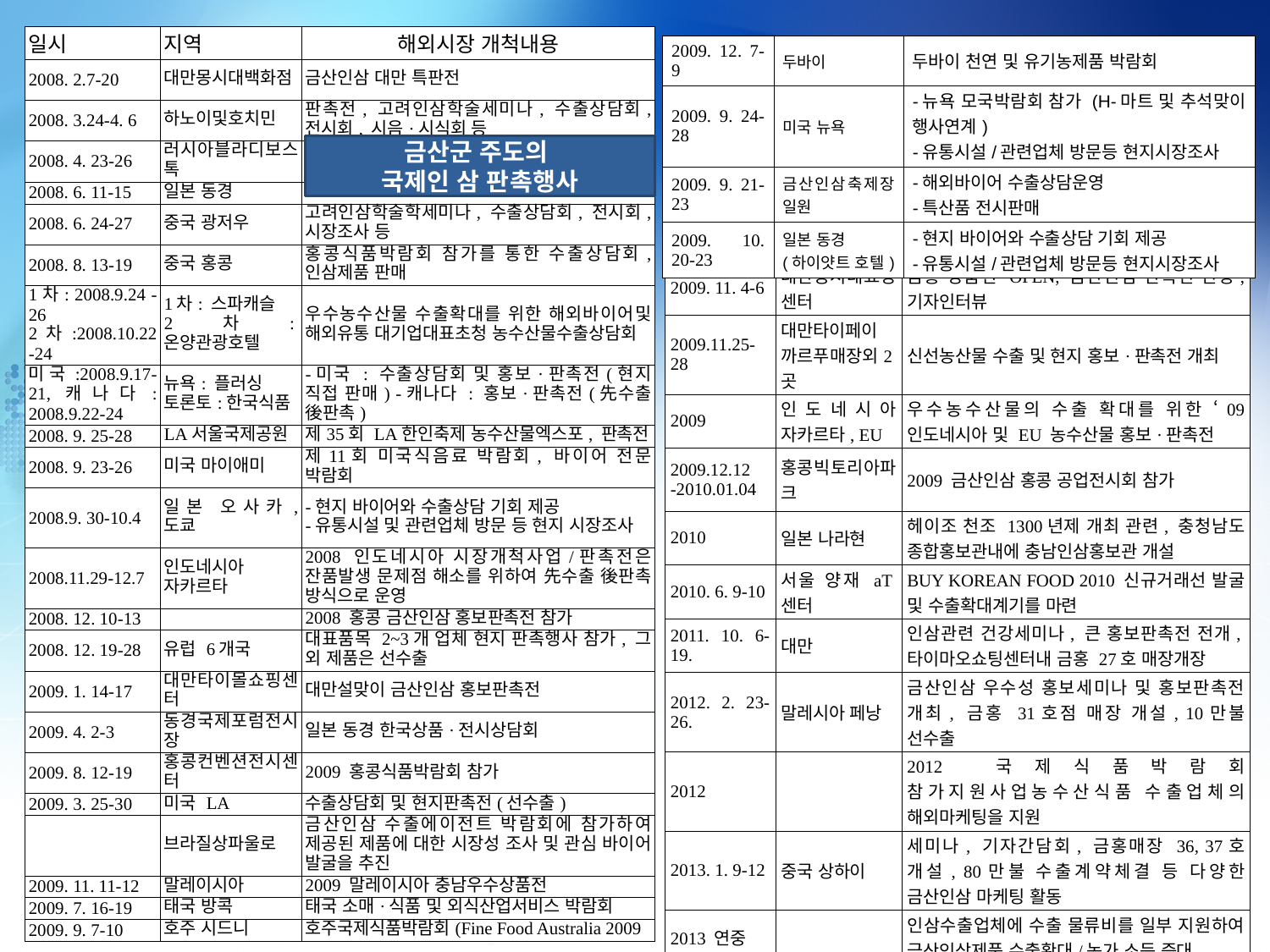

| 일시 | 지역 | 해외시장 개척내용 |
| --- | --- | --- |
| 2008. 2.7-20 | 대만몽시대백화점 | 금산인삼 대만 특판전 |
| 2008. 3.24-4. 6 | 하노이및호치민 | 판촉전, 고려인삼학술세미나, 수출상담회, 전시회, 시음·시식회 등 |
| 2008. 4. 23-26 | 러시아블라디보스톡 |  |
| 2008. 6. 11-15 | 일본 동경 |  |
| 2008. 6. 24-27 | 중국 광저우 | 고려인삼학술학세미나, 수출상담회, 전시회, 시장조사 등 |
| 2008. 8. 13-19 | 중국 홍콩 | 홍콩식품박람회 참가를 통한 수출상담회, 인삼제품 판매 |
| 1차: 2008.9.24 -26 2차:2008.10.22 -24 | 1차: 스파캐슬 2차:온양관광호텔 | 우수농수산물 수출확대를 위한 해외바이어및 해외유통 대기업대표초청 농수산물수출상담회 |
| 미국:2008.9.17- 21,캐나다: 2008.9.22-24 | 뉴욕: 플러싱 토론토:한국식품 | -미국 : 수출상담회 및 홍보·판촉전(현지 직접 판매) -캐나다 : 홍보·판촉전(先수출 後판촉) |
| 2008. 9. 25-28 | LA서울국제공원 | 제35회 LA한인축제 농수산물엑스포, 판촉전 |
| 2008. 9. 23-26 | 미국 마이애미 | 제11회 미국식음료 박람회, 바이어 전문 박람회 |
| 2008.9. 30-10.4 | 일본 오사카, 도쿄 | -현지 바이어와 수출상담 기회 제공 -유통시설 및 관련업체 방문 등 현지 시장조사 |
| 2008.11.29-12.7 | 인도네시아 자카르타 | 2008 인도네시아 시장개척사업/판촉전은 잔품발생 문제점 해소를 위하여 先수출 後판촉 방식으로 운영 |
| 2008. 12. 10-13 |  | 2008 홍콩 금산인삼 홍보판촉전 참가 |
| 2008. 12. 19-28 | 유럽 6개국 | 대표품목 2~3개 업체 현지 판촉행사 참가, 그 외 제품은 선수출 |
| 2009. 1. 14-17 | 대만타이몰쇼핑센터 | 대만설맞이 금산인삼 홍보판촉전 |
| 2009. 4. 2-3 | 동경국제포럼전시장 | 일본 동경 한국상품·전시상담회 |
| 2009. 8. 12-19 | 홍콩컨벤션전시센터 | 2009 홍콩식품박람회 참가 |
| 2009. 3. 25-30 | 미국 LA | 수출상담회 및 현지판촉전(선수출) |
|  | 브라질상파울로 | 금산인삼 수출에이전트 박람회에 참가하여 제공된 제품에 대한 시장성 조사 및 관심 바이어 발굴을 추진 |
| 2009. 11. 11-12 | 말레이시아 | 2009 말레이시아 충남우수상품전 |
| 2009. 7. 16-19 | 태국 방콕 | 태국 소매·식품 및 외식산업서비스 박람회 |
| 2009. 9. 7-10 | 호주 시드니 | 호주국제식품박람회(Fine Food Australia 2009 |
| 2009. 12. 7-9 | 두바이 | 두바이 천연 및 유기농제품 박람회 |
| --- | --- | --- |
| 2009. 9. 24-28 | 미국 뉴욕 | -뉴욕 모국박람회 참가 (H-마트 및 추석맞이 행사연계) -유통시설/관련업체 방문등 현지시장조사 |
| 2009. 9. 21-23 | 금산인삼축제장일원 | -해외바이어 수출상담운영 -특산품 전시판매 |
| 2009. 10. 20-23 | 일본 동경 (하이얏트 호텔) | -현지 바이어와 수출상담 기회 제공 -유통시설/관련업체 방문등 현지시장조사 |
금산군 주도의
국제인 삼 판촉행사
| 2009. 11. 4-6 | 대만몽시대쇼핑센터 | 금홍 명품관 OPEN, 금산인삼 판촉전 진행, 기자인터뷰 |
| --- | --- | --- |
| 2009.11.25-28 | 대만타이페이 까르푸매장외2곳 | 신선농산물 수출 및 현지 홍보·판촉전 개최 |
| 2009 | 인도네시아 자카르타, EU | 우수농수산물의 수출 확대를 위한 ‘09 인도네시아 및 EU 농수산물 홍보·판촉전 |
| 2009.12.12 -2010.01.04 | 홍콩빅토리아파크 | 2009 금산인삼 홍콩 공업전시회 참가 |
| 2010 | 일본 나라현 | 헤이조 천조 1300년제 개최 관련, 충청남도 종합홍보관내에 충남인삼홍보관 개설 |
| 2010. 6. 9-10 | 서울 양재 aT센터 | BUY KOREAN FOOD 2010 신규거래선 발굴 및 수출확대계기를 마련 |
| 2011. 10. 6-19. | 대만 | 인삼관련 건강세미나, 큰 홍보판촉전 전개,타이마오쇼팅센터내 금홍 27호 매장개장 |
| 2012. 2. 23-26. | 말레시아 페낭 | 금산인삼 우수성 홍보세미나 및 홍보판촉전 개최, 금홍 31호점 매장 개설, 10만불 선수출 |
| 2012 |  | 2012 국제식품박람회 참가지원사업농수산식품 수출업체의 해외마케팅을 지원 |
| 2013. 1. 9-12 | 중국 상하이 | 세미나, 기자간담회, 금홍매장 36, 37호 개설, 80만불 수출계약체결 등 다양한 금산인삼 마케팅 활동 |
| 2013 연중 |  | 인삼수출업체에 수출 물류비를 일부 지원하여 금산인삼제품 수출확대/농가 소득 증대 |
| 2013. 9. 10-12 | 금산인삼축제장 일원 | 15회 국제 인삼 교역전 해외바이어 수출상담운영, 특산품 전시판매 |
| 2014년 연중 |  | 인삼수출업체에 수출물류비 일부 지원, 금산인삼제품 수출확대/농가 소득증대 도모 |